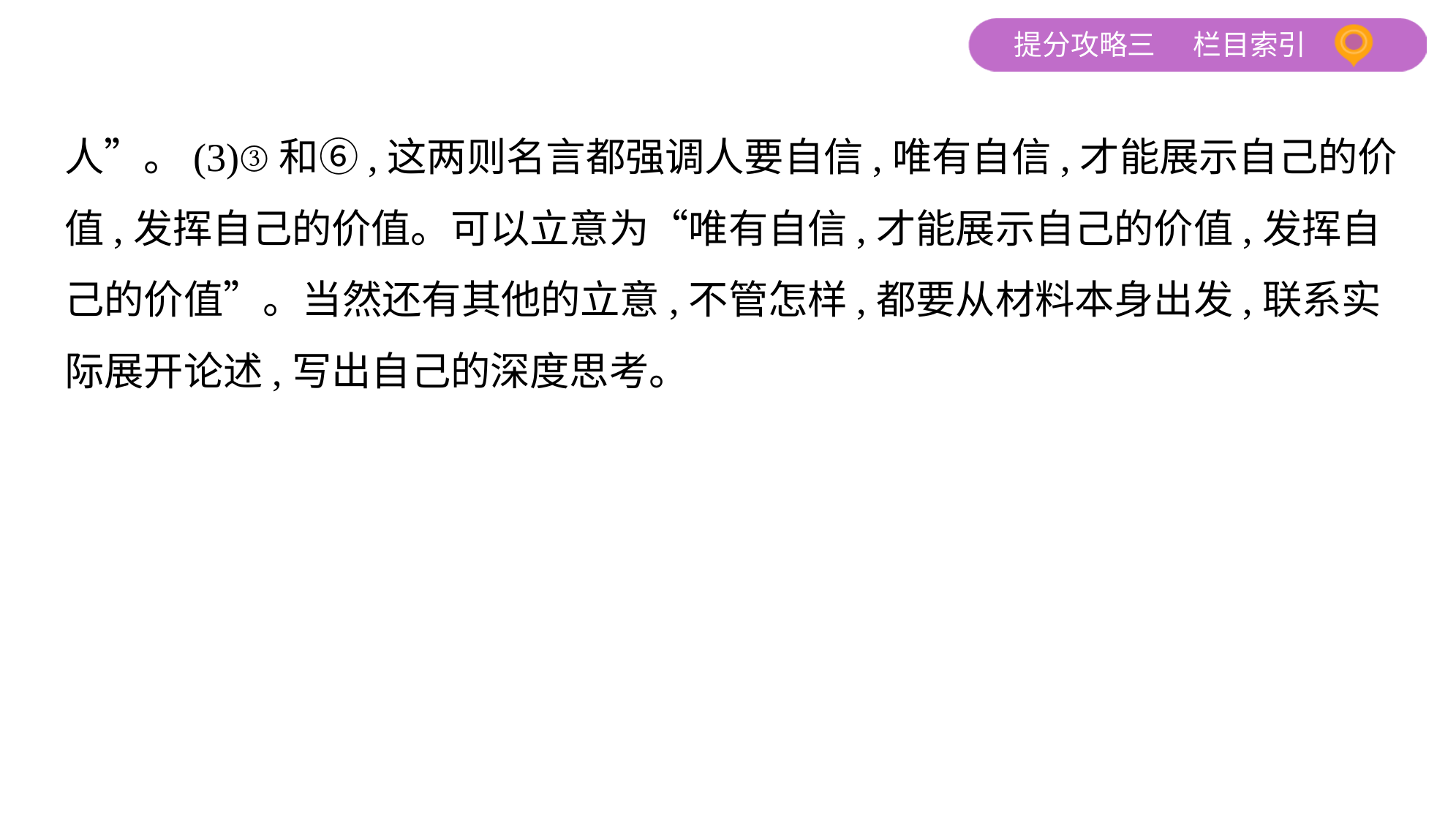

人”。(3)③和⑥,这两则名言都强调人要自信,唯有自信,才能展示自己的价
值,发挥自己的价值。可以立意为“唯有自信,才能展示自己的价值,发挥自
己的价值”。当然还有其他的立意,不管怎样,都要从材料本身出发,联系实
际展开论述,写出自己的深度思考。